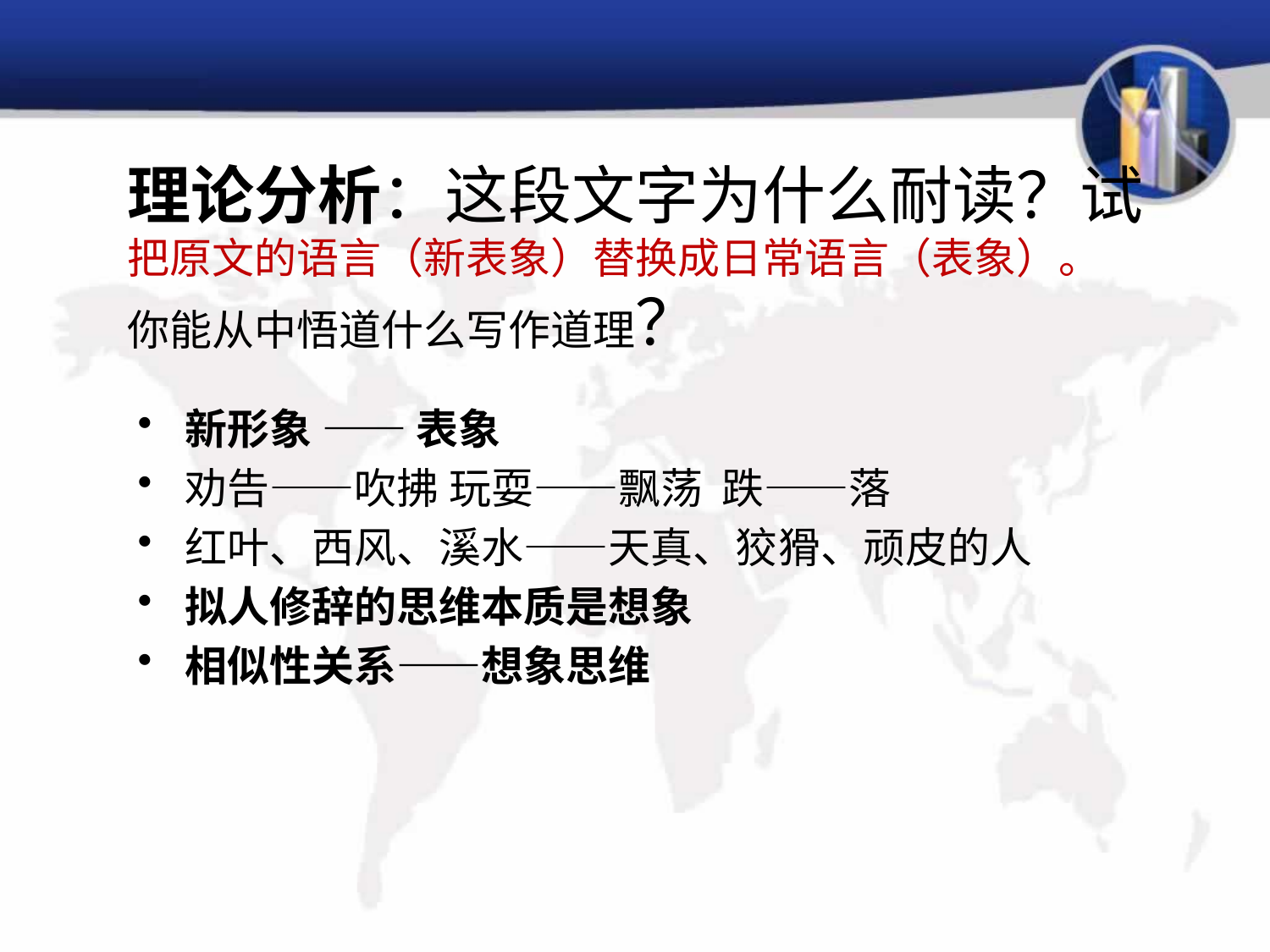

# 理论分析：这段文字为什么耐读？试把原文的语言（新表象）替换成日常语言（表象）。 你能从中悟道什么写作道理？
新形象 —— 表象
劝告——吹拂 玩耍——飘荡  跌——落
红叶、西风、溪水——天真、狡猾、顽皮的人
拟人修辞的思维本质是想象
相似性关系——想象思维